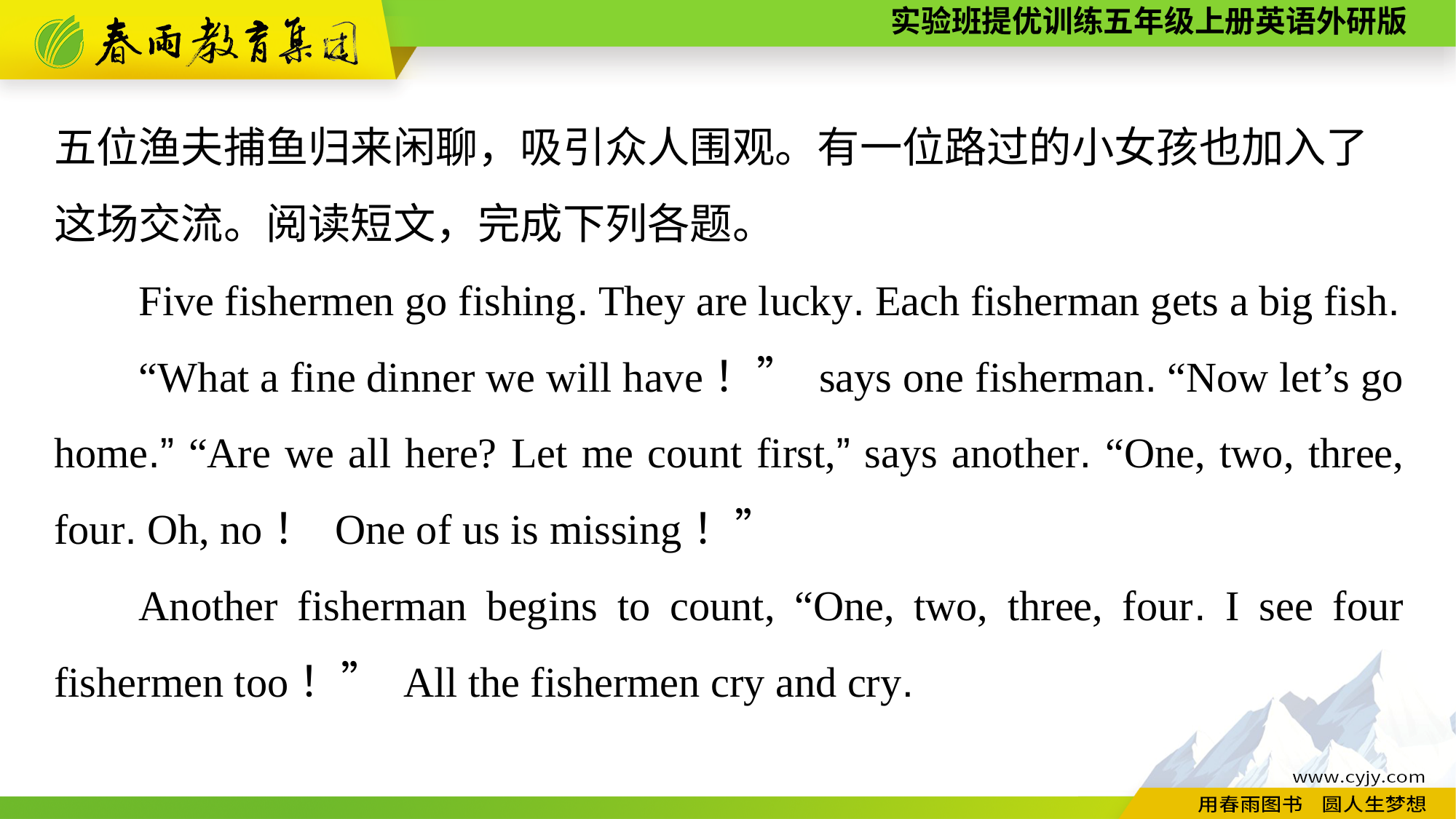

五位渔夫捕鱼归来闲聊，吸引众人围观。有一位路过的小女孩也加入了
这场交流。阅读短文，完成下列各题。
Five fishermen go fishing. They are lucky. Each fisherman gets a big fish.
“What a fine dinner we will have！” says one fisherman. “Now let’s go home.” “Are we all here? Let me count first,” says another. “One, two, three, four. Oh, no！ One of us is missing！”
Another fisherman begins to count, “One, two, three, four. I see four fishermen too！” All the fishermen cry and cry.